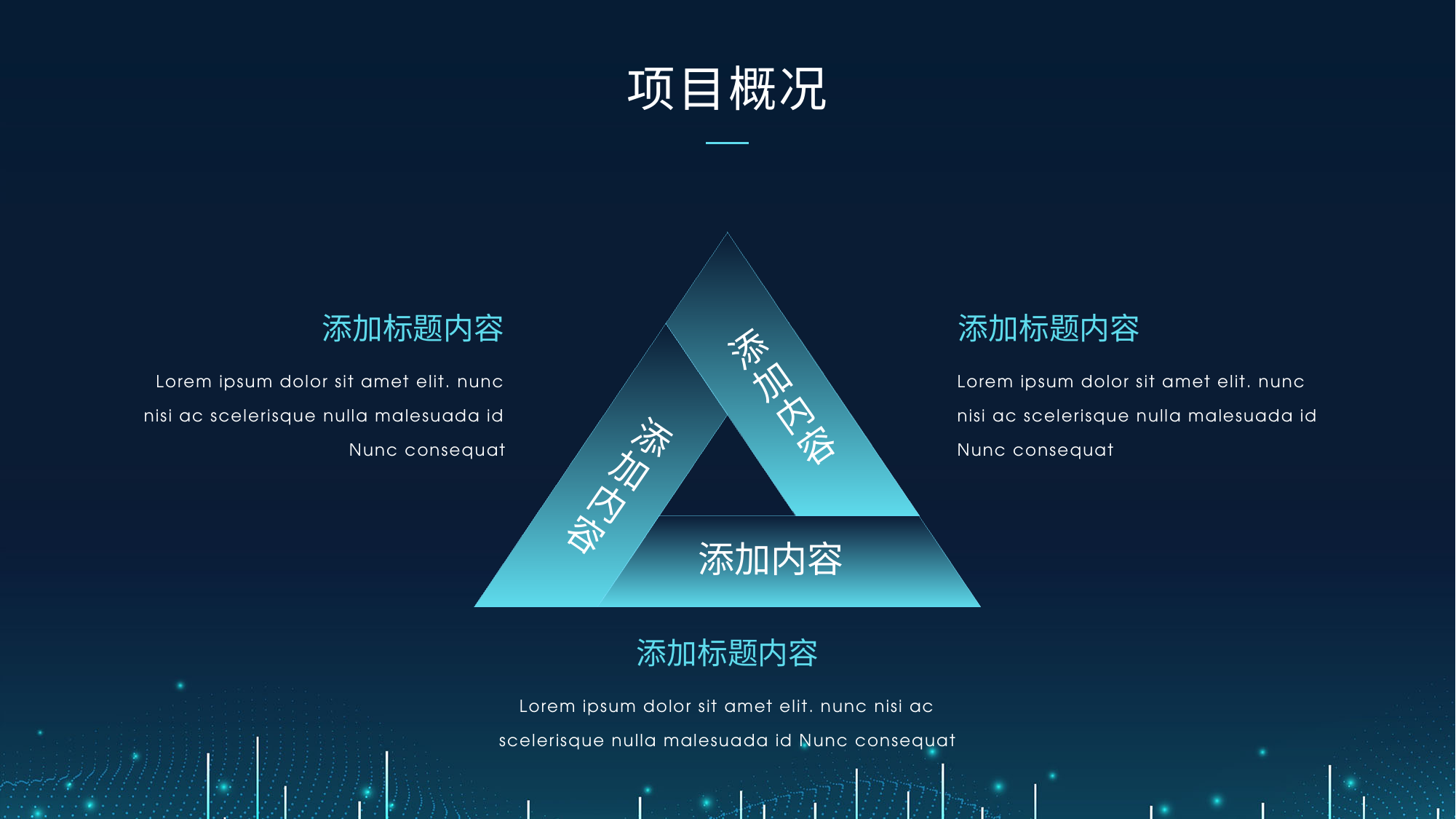

项目概况

添
加
内
容
添加标题内容
添加标题内容

添
加
内
容
Lorem ipsum dolor sit amet elit. nunc nisi ac scelerisque nulla malesuada id Nunc consequat
Lorem ipsum dolor sit amet elit. nunc nisi ac scelerisque nulla malesuada id Nunc consequat

添加内容
添加标题内容
Lorem ipsum dolor sit amet elit. nunc nisi ac scelerisque nulla malesuada id Nunc consequat